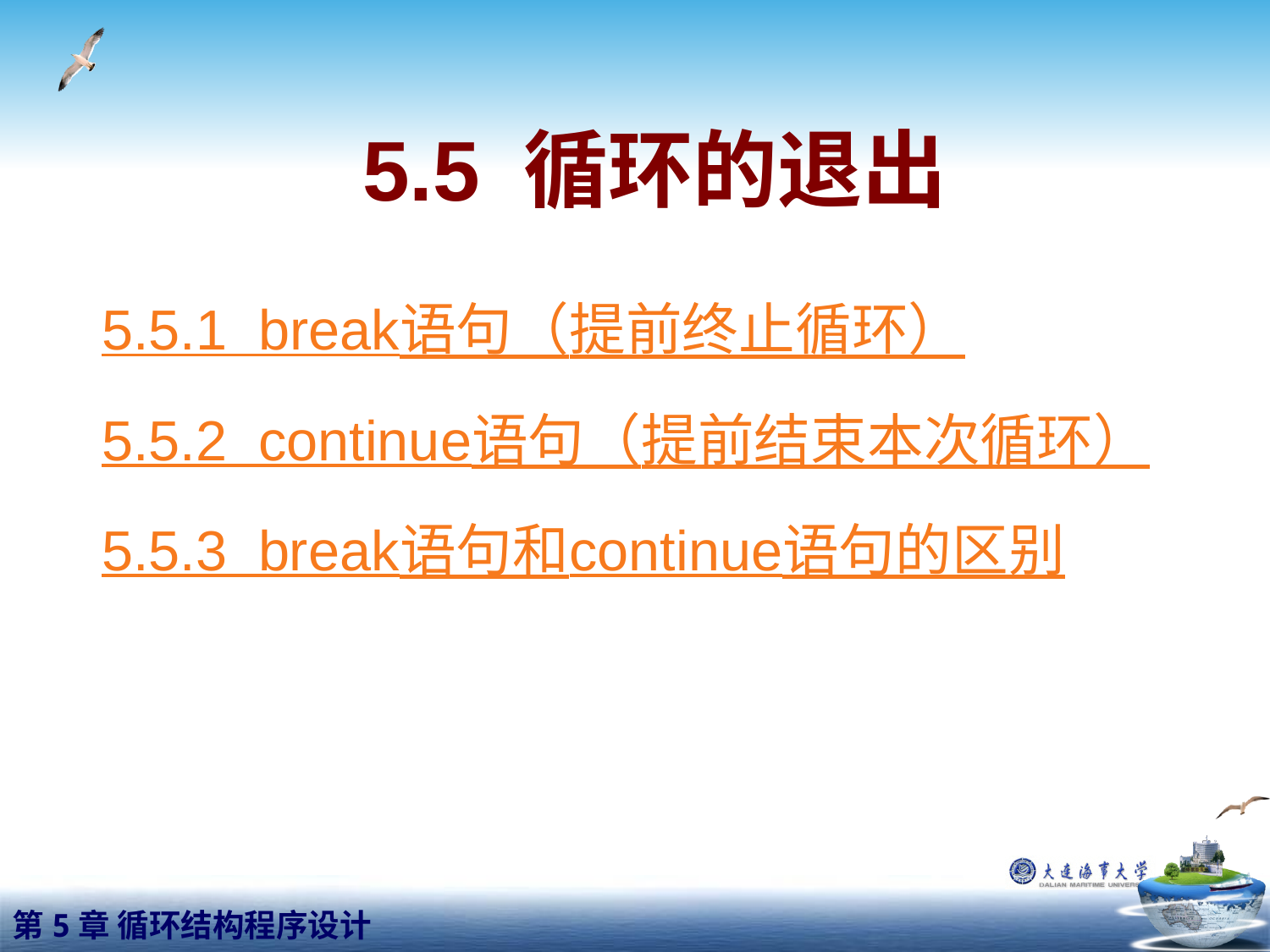

# 5.5 循环的退出
5.5.1  break语句（提前终止循环）
5.5.2  continue语句（提前结束本次循环）
5.5.3  break语句和continue语句的区别